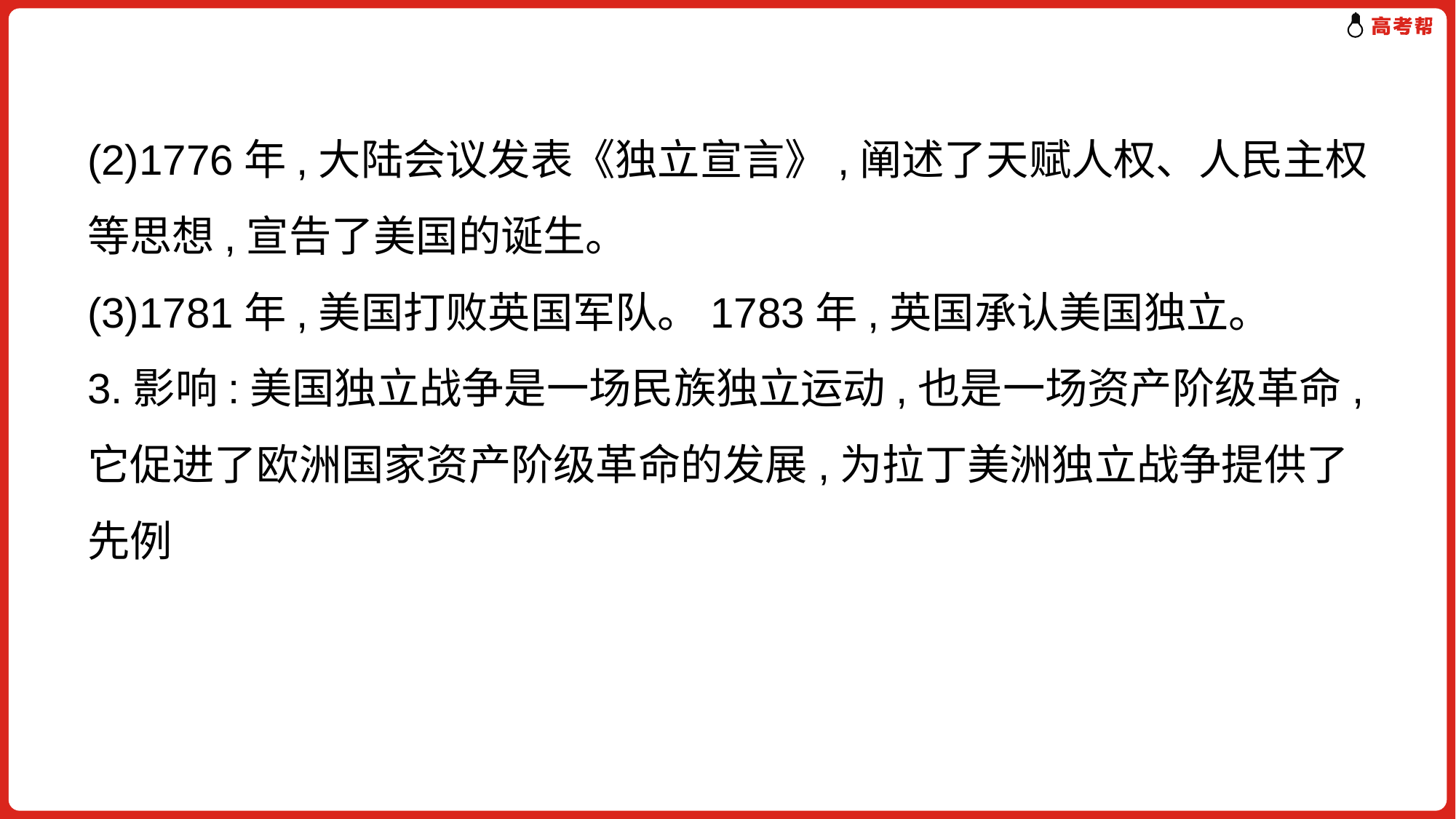

(2)1776年,大陆会议发表《独立宣言》,阐述了天赋人权、人民主权等思想,宣告了美国的诞生。
(3)1781年,美国打败英国军队。1783年,英国承认美国独立。
3.影响:美国独立战争是一场民族独立运动,也是一场资产阶级革命,它促进了欧洲国家资产阶级革命的发展,为拉丁美洲独立战争提供了先例